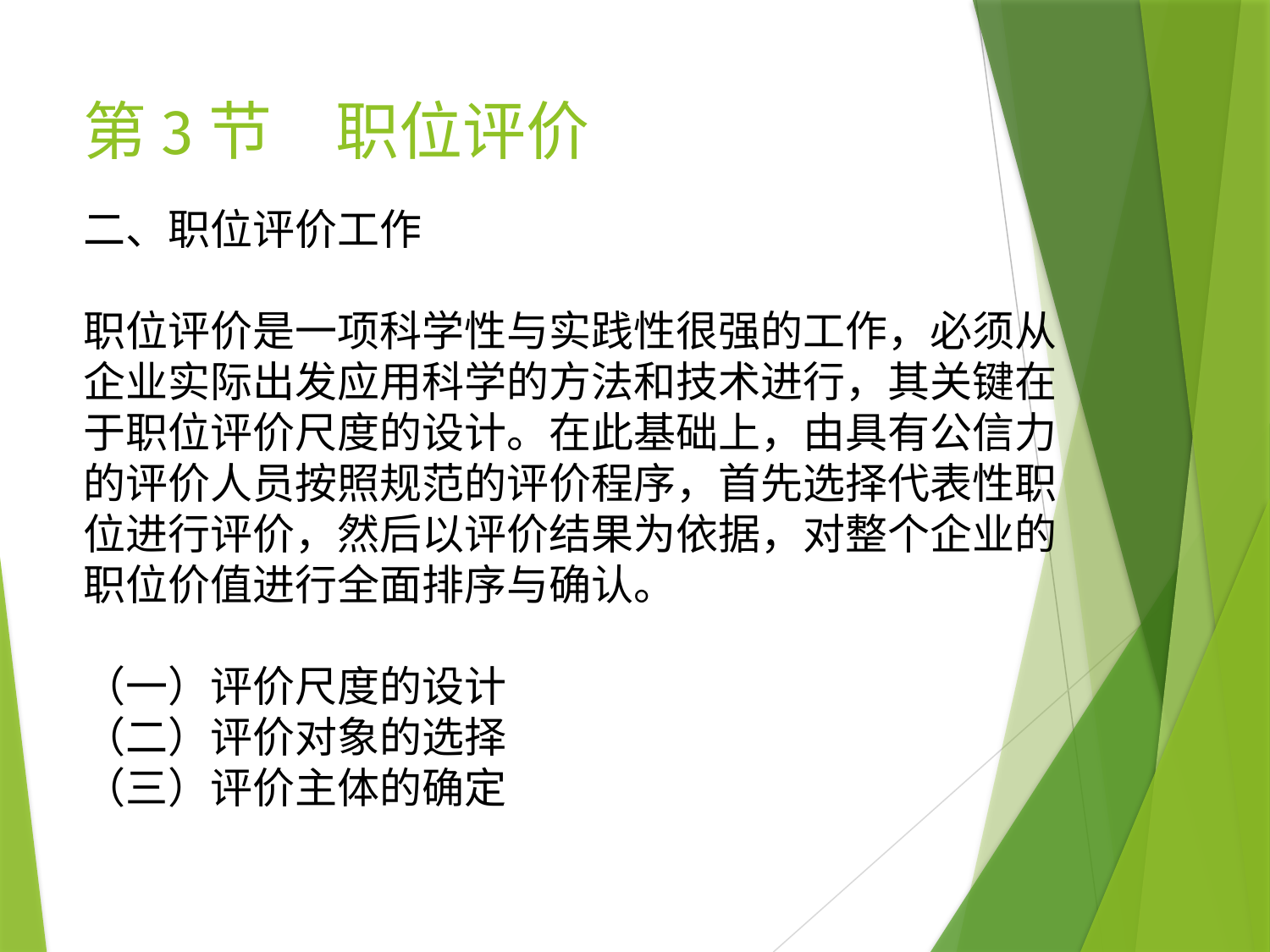

# 第3节　职位评价
二、职位评价工作

职位评价是一项科学性与实践性很强的工作，必须从企业实际出发应用科学的方法和技术进行，其关键在于职位评价尺度的设计。在此基础上，由具有公信力的评价人员按照规范的评价程序，首先选择代表性职位进行评价，然后以评价结果为依据，对整个企业的职位价值进行全面排序与确认。

（一）评价尺度的设计
（二）评价对象的选择
（三）评价主体的确定